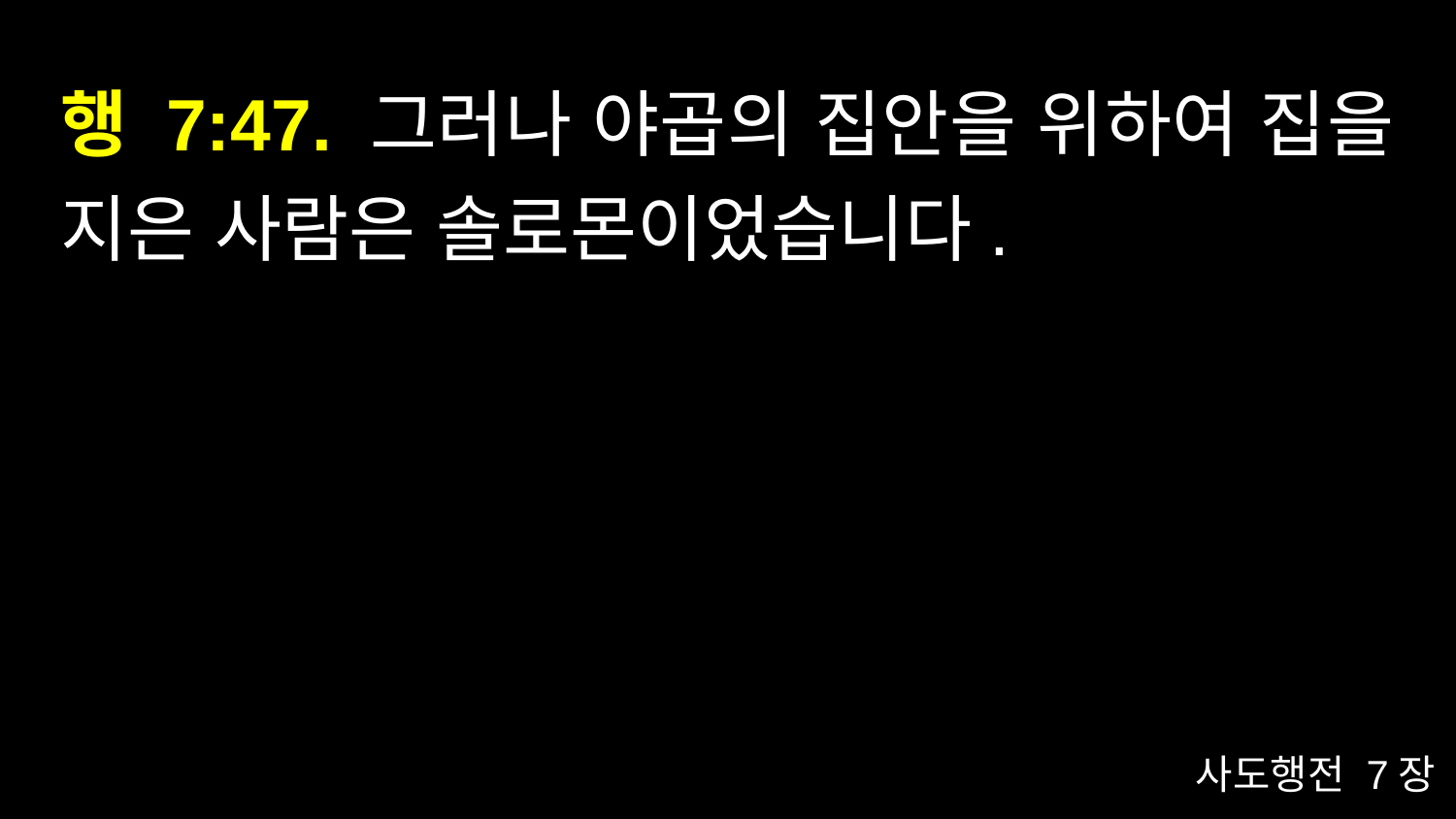

# 행 7:47. 그러나 야곱의 집안을 위하여 집을 지은 사람은 솔로몬이었습니다.
사도행전 7장